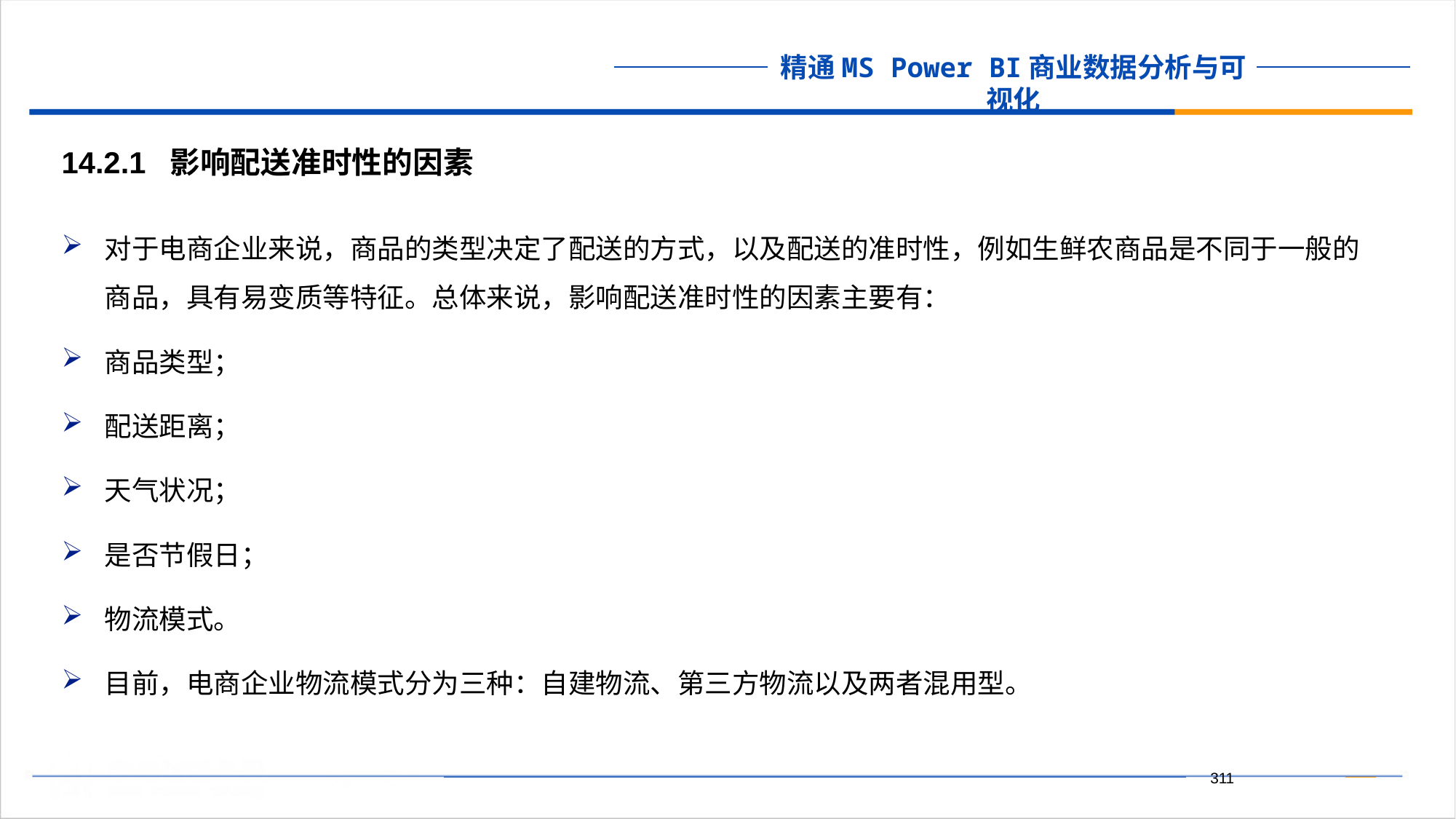

14.2.1  影响配送准时性的因素
对于电商企业来说，商品的类型决定了配送的方式，以及配送的准时性，例如生鲜农商品是不同于一般的商品，具有易变质等特征。总体来说，影响配送准时性的因素主要有：
商品类型；
配送距离；
天气状况；
是否节假日；
物流模式。
目前，电商企业物流模式分为三种：自建物流、第三方物流以及两者混用型。